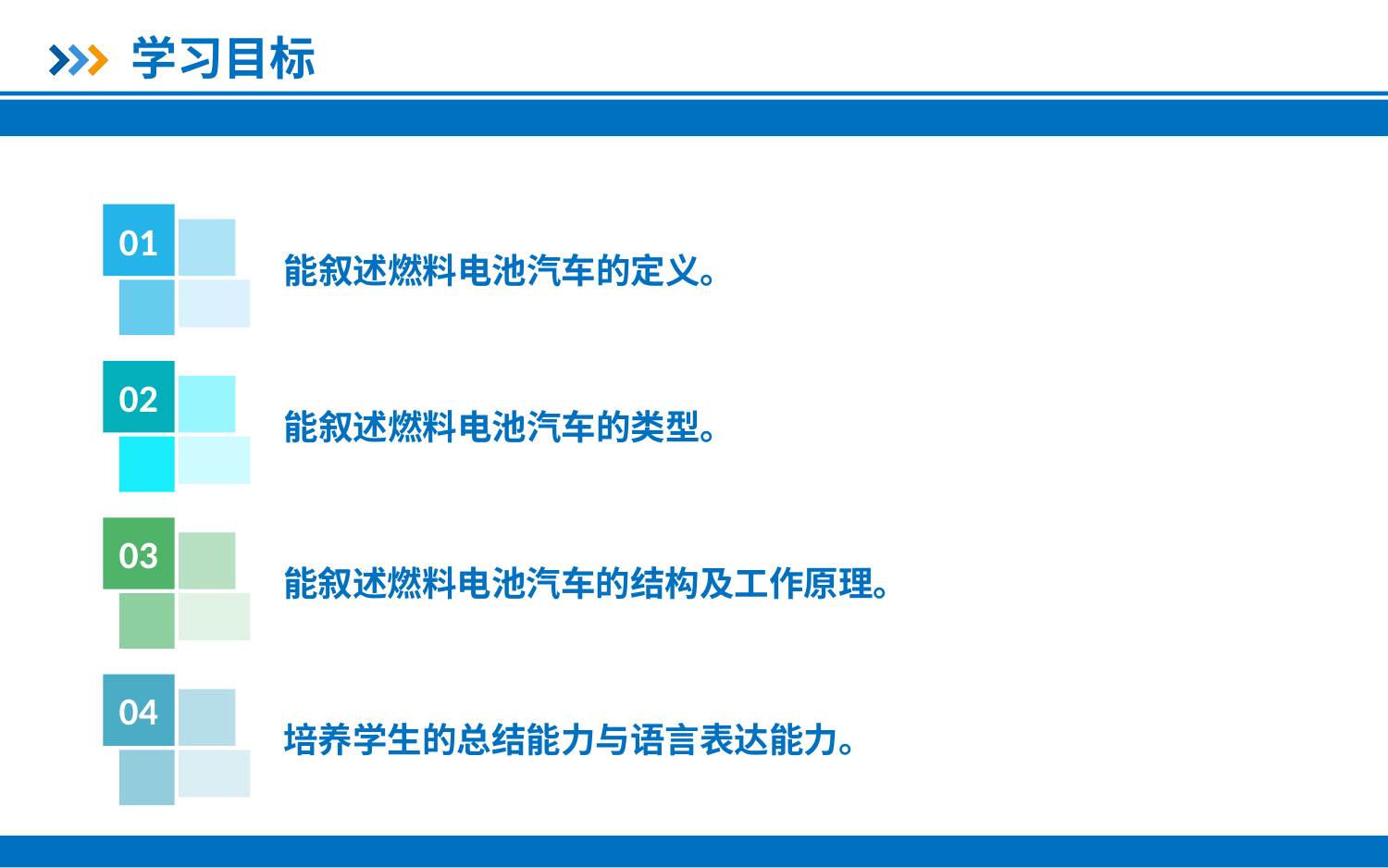

学习目标
01

能叙述燃料电池汽车的定义。
02

能叙述燃料电池汽车的类型。
03

能叙述燃料电池汽车的结构及工作原理。
04

培养学生的总结能力与语言表达能力。